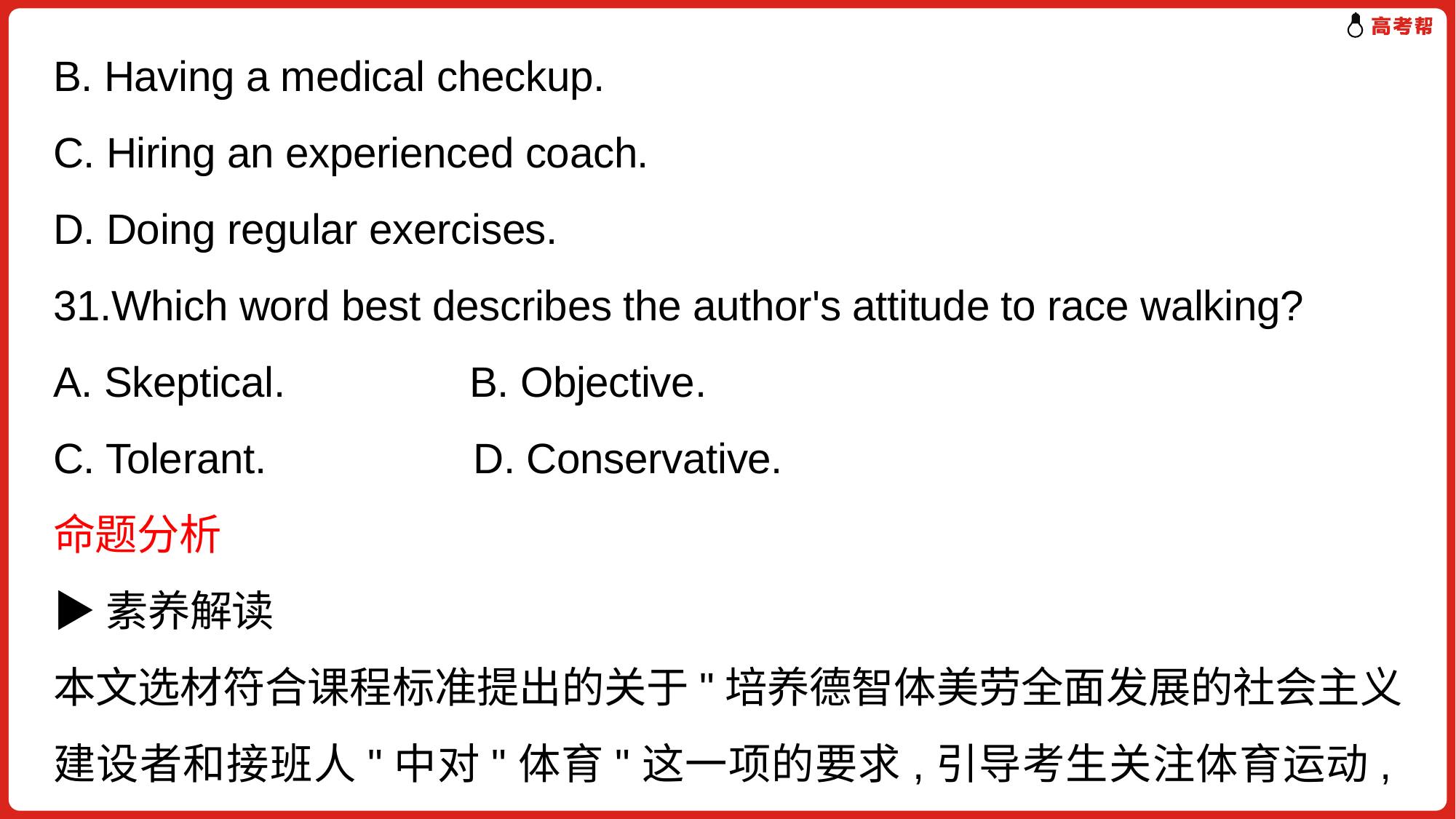

B. Having a medical checkup.
C. Hiring an experienced coach.
D. Doing regular exercises.
31.Which word best describes the author's attitude to race walking?
A. Skeptical.                B. Objective.
C. Tolerant.                  D. Conservative.
命题分析
▶素养解读
本文选材符合课程标准提出的关于"培养德智体美劳全面发展的社会主义建设者和接班人"中对"体育"这一项的要求,引导考生关注体育运动,提高锻